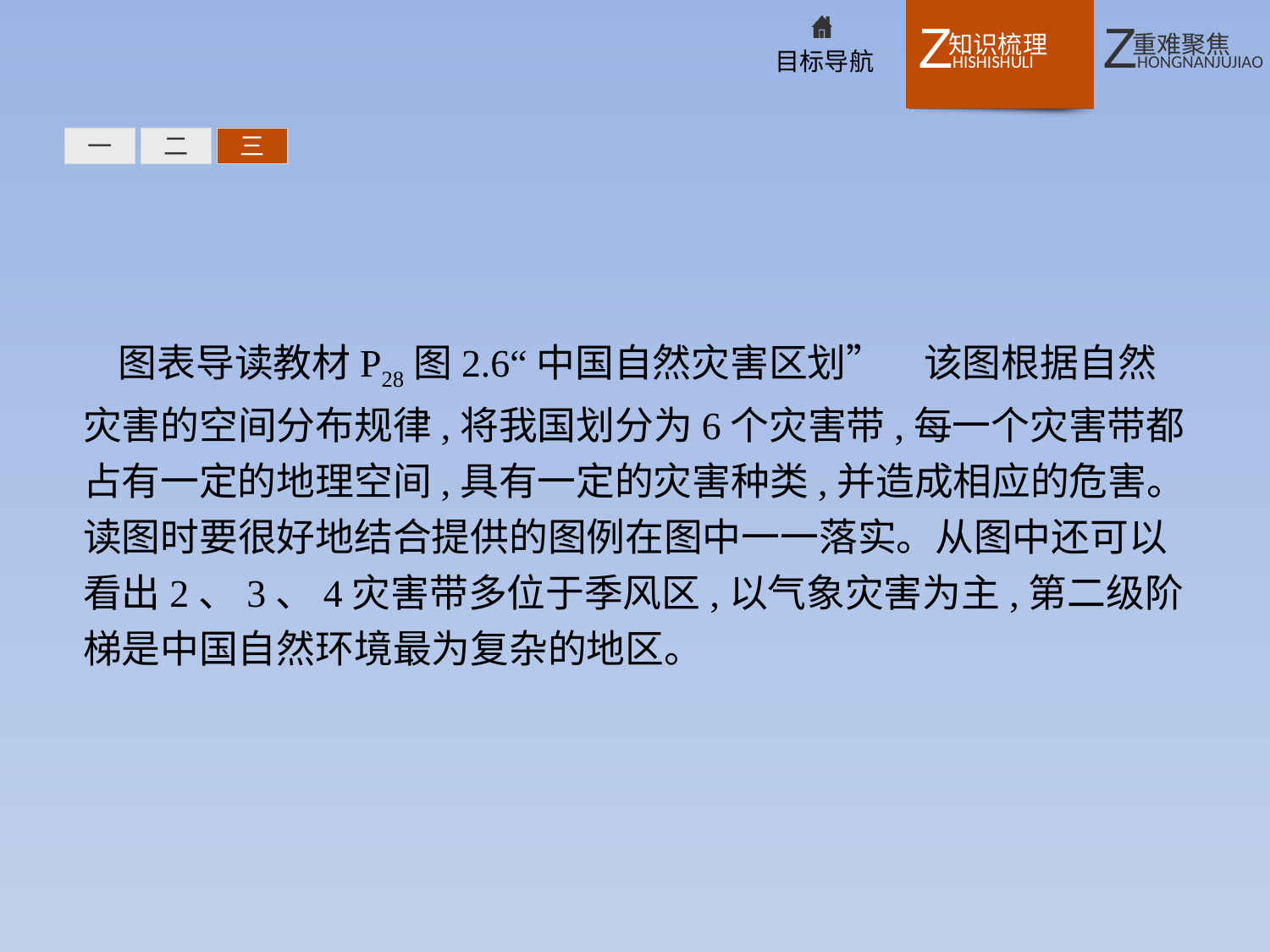

一
二
三
图表导读教材P28图2.6“中国自然灾害区划”　该图根据自然灾害的空间分布规律,将我国划分为6个灾害带,每一个灾害带都占有一定的地理空间,具有一定的灾害种类,并造成相应的危害。读图时要很好地结合提供的图例在图中一一落实。从图中还可以看出2、3、4灾害带多位于季风区,以气象灾害为主,第二级阶梯是中国自然环境最为复杂的地区。